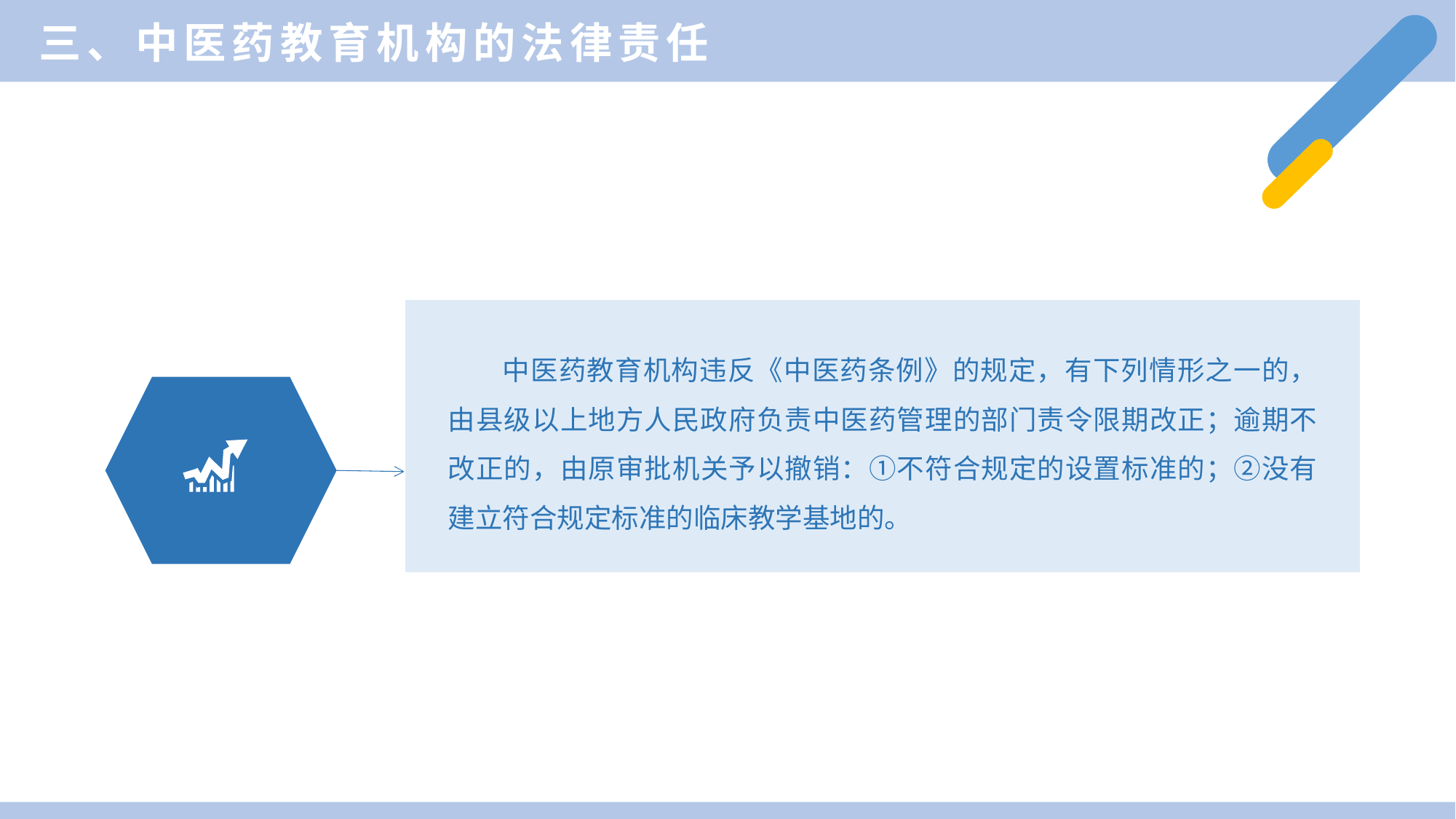

三、中医药教育机构的法律责任

中医药教育机构违反《中医药条例》的规定，有下列情形之一的，由县级以上地方人民政府负责中医药管理的部门责令限期改正；逾期不改正的，由原审批机关予以撤销：①不符合规定的设置标准的；②没有建立符合规定标准的临床教学基地的。